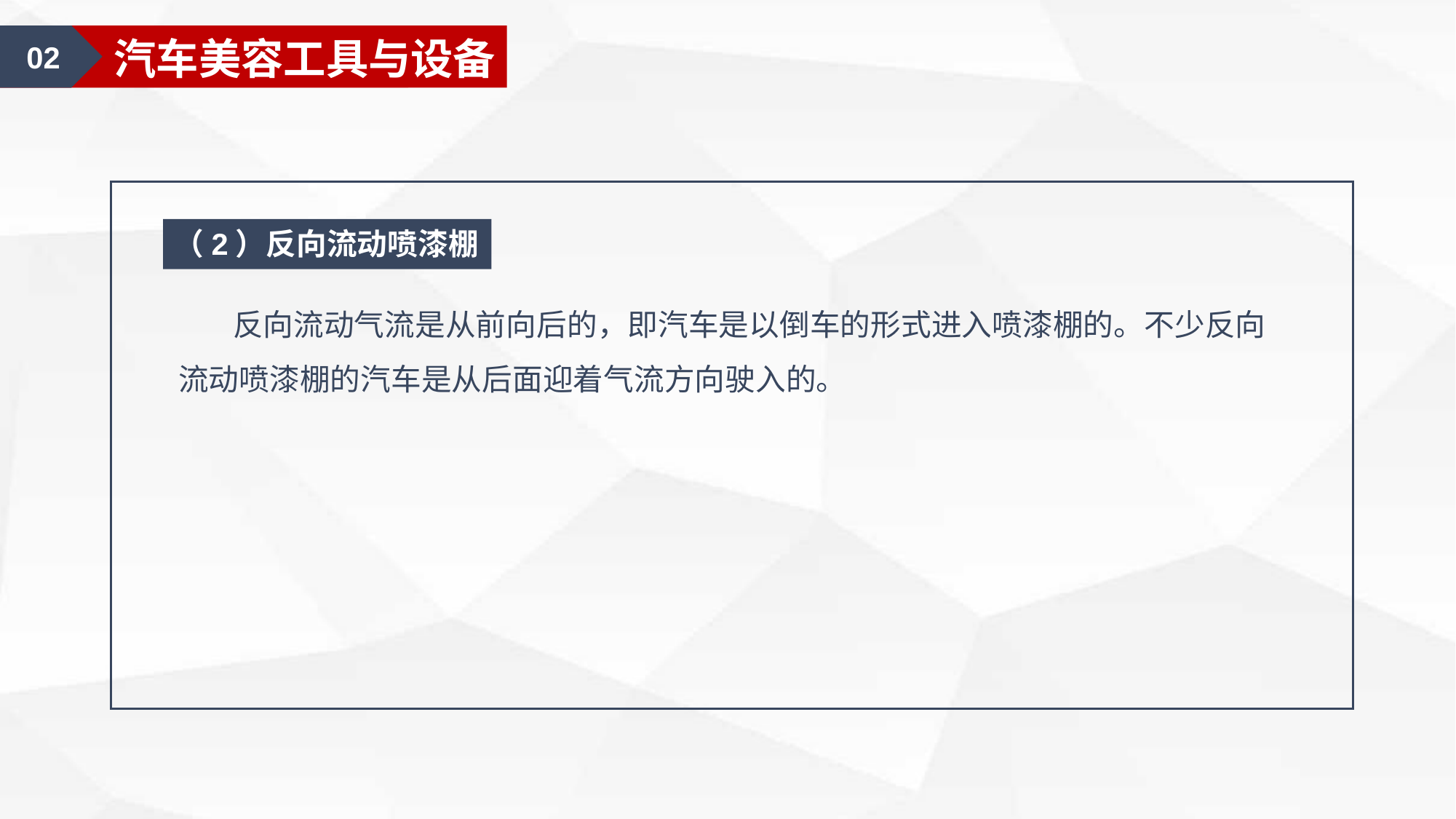

02
汽车装饰认知

02
汽车美容工具与设备

（2）反向流动喷漆棚
       反向流动气流是从前向后的，即汽车是以倒车的形式进入喷漆棚的。不少反向流动喷漆棚的汽车是从后面迎着气流方向驶入的。